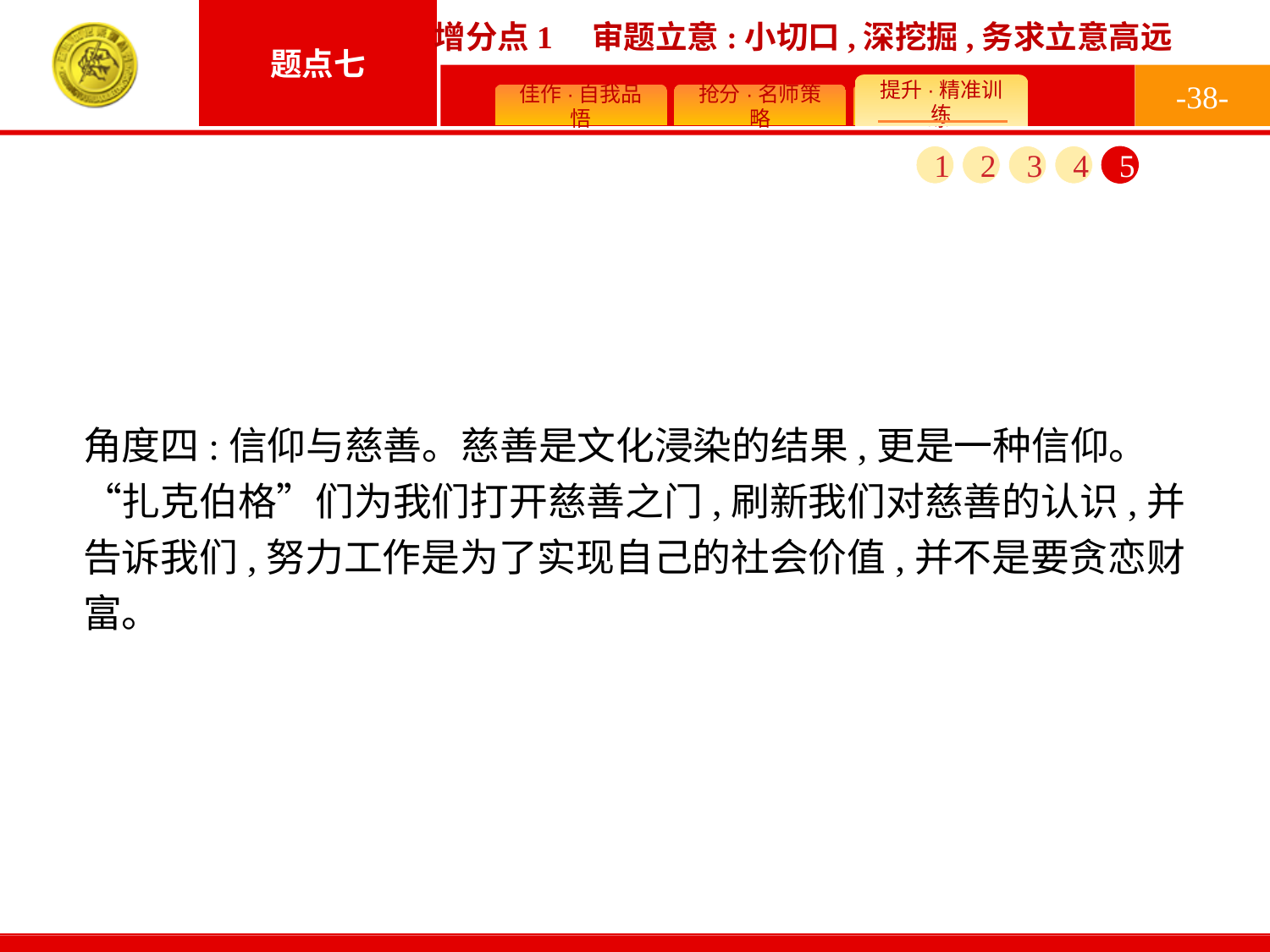

-38-
1
2
3
4
5
角度四:信仰与慈善。慈善是文化浸染的结果,更是一种信仰。“扎克伯格”们为我们打开慈善之门,刷新我们对慈善的认识,并告诉我们,努力工作是为了实现自己的社会价值,并不是要贪恋财富。